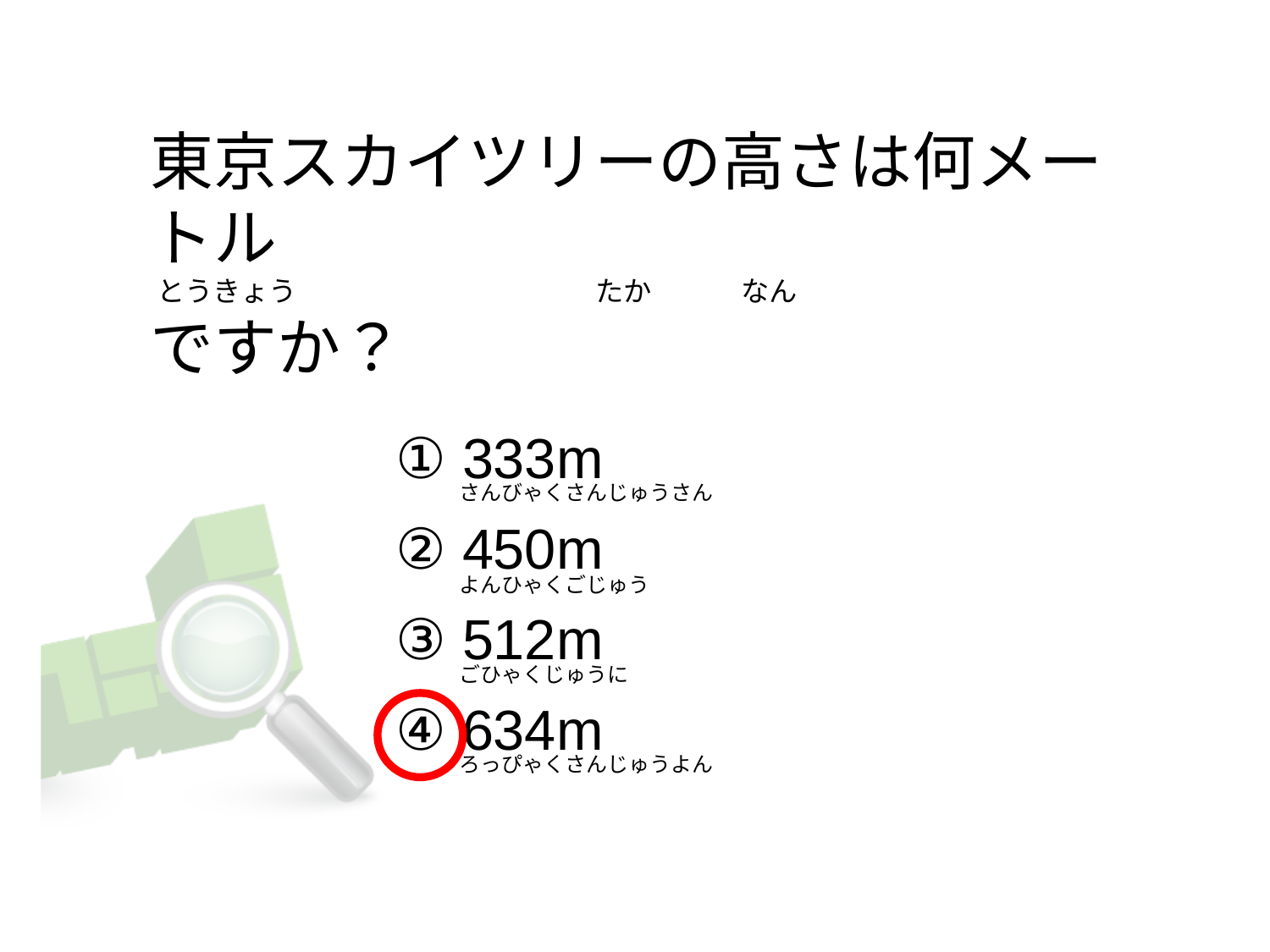

# 東京スカイツリーの高さは何メートル  とうきょう                                               たか              なん ですか？
① 333m
② 450m
③ 512m
④ 634m
さんびゃくさんじゅうさん
よんひゃくごじゅう
ごひゃくじゅうに

ろっぴゃくさんじゅうよん